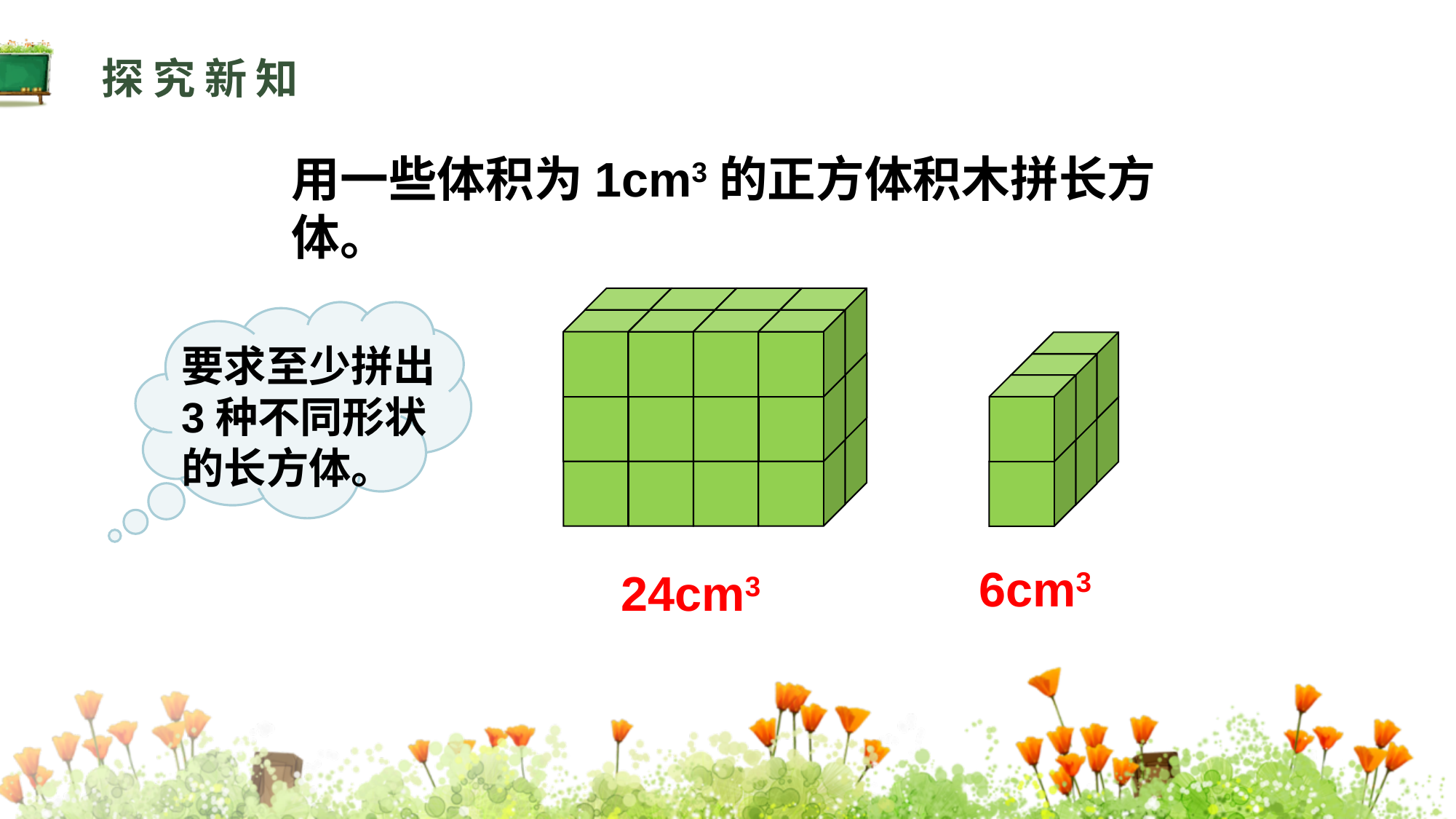

探究新知
用一些体积为1cm3的正方体积木拼长方体。

要求至少拼出3种不同形状的长方体。

6cm3
24cm3